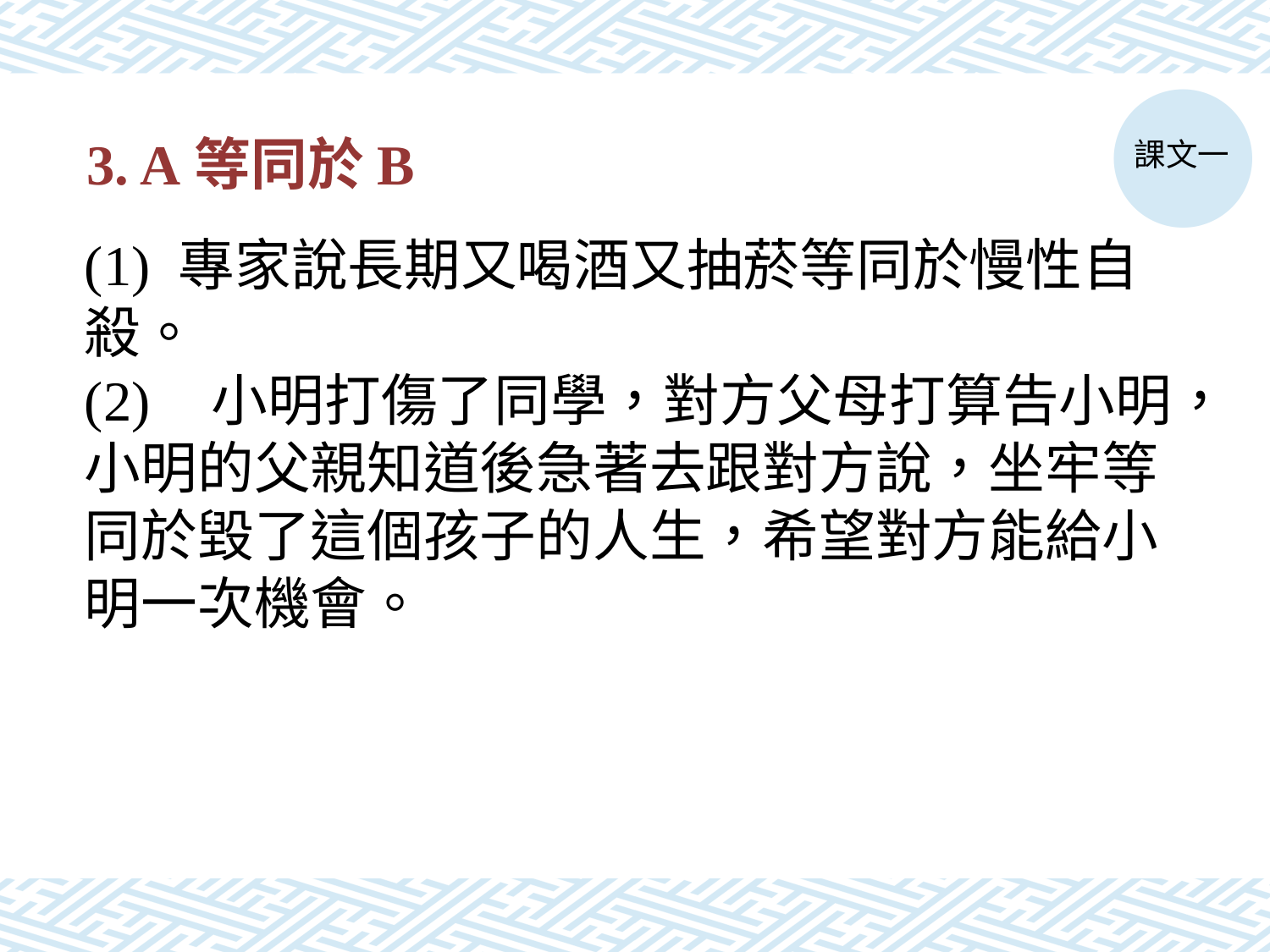

課文一
# 3. A等同於B
(1) 專家說長期又喝酒又抽菸等同於慢性自殺。
(2)	小明打傷了同學，對方父母打算告小明，小明的父親知道後急著去跟對方說，坐牢等同於毀了這個孩子的人生，希望對方能給小明一次機會。